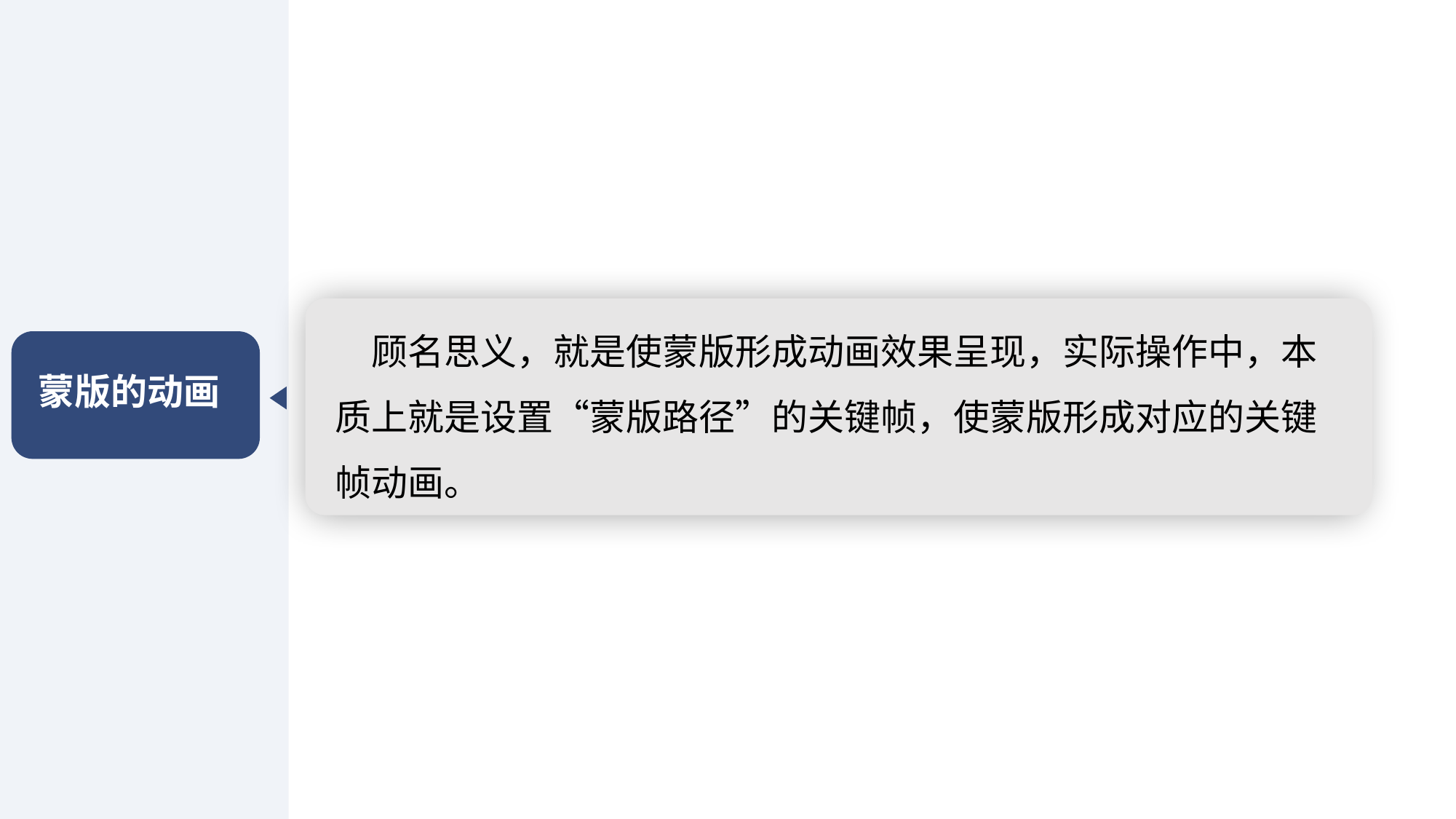

顾名思义，就是使蒙版形成动画效果呈现，实际操作中，本质上就是设置“蒙版路径”的关键帧，使蒙版形成对应的关键帧动画。

蒙版的动画